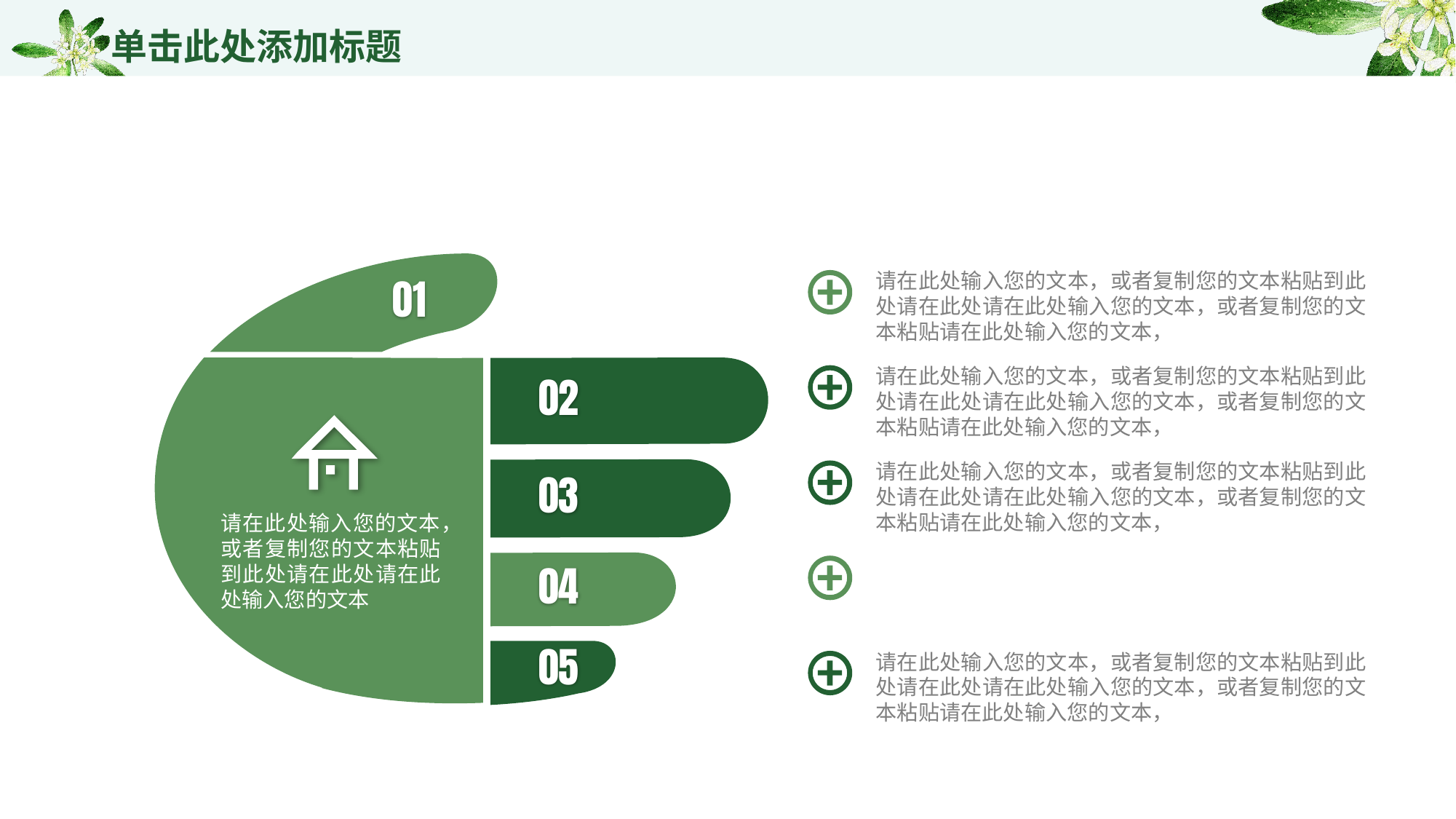

# 单击此处添加标题

01
请在此处输入您的文本，或者复制您的文本粘贴到此处请在此处请在此处输入您的文本，或者复制您的文本粘贴请在此处输入您的文本，

请在此处输入您的文本，或者复制您的文本粘贴到此处请在此处请在此处输入您的文本，或者复制您的文本粘贴请在此处输入您的文本，

02

请在此处输入您的文本，或者复制您的文本粘贴到此处请在此处请在此处输入您的文本

请在此处输入您的文本，或者复制您的文本粘贴到此处请在此处请在此处输入您的文本，或者复制您的文本粘贴请在此处输入您的文本，

03

04

05
请在此处输入您的文本，或者复制您的文本粘贴到此处请在此处请在此处输入您的文本，或者复制您的文本粘贴请在此处输入您的文本，